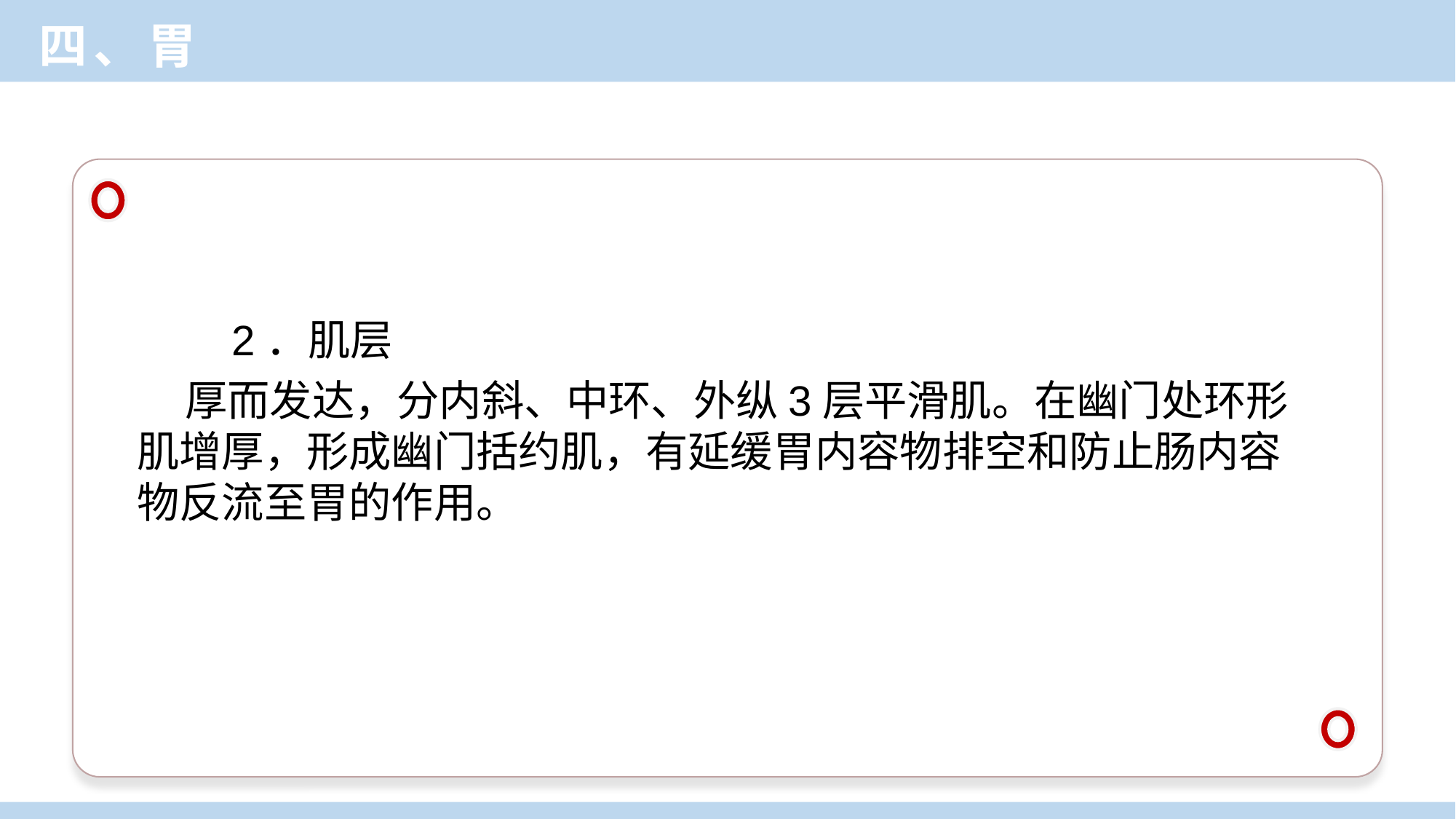

四、胃

    厚而发达，分内斜、中环、外纵3层平滑肌。在幽门处环形肌增厚，形成幽门括约肌，有延缓胃内容物排空和防止肠内容物反流至胃的作用。
2．肌层